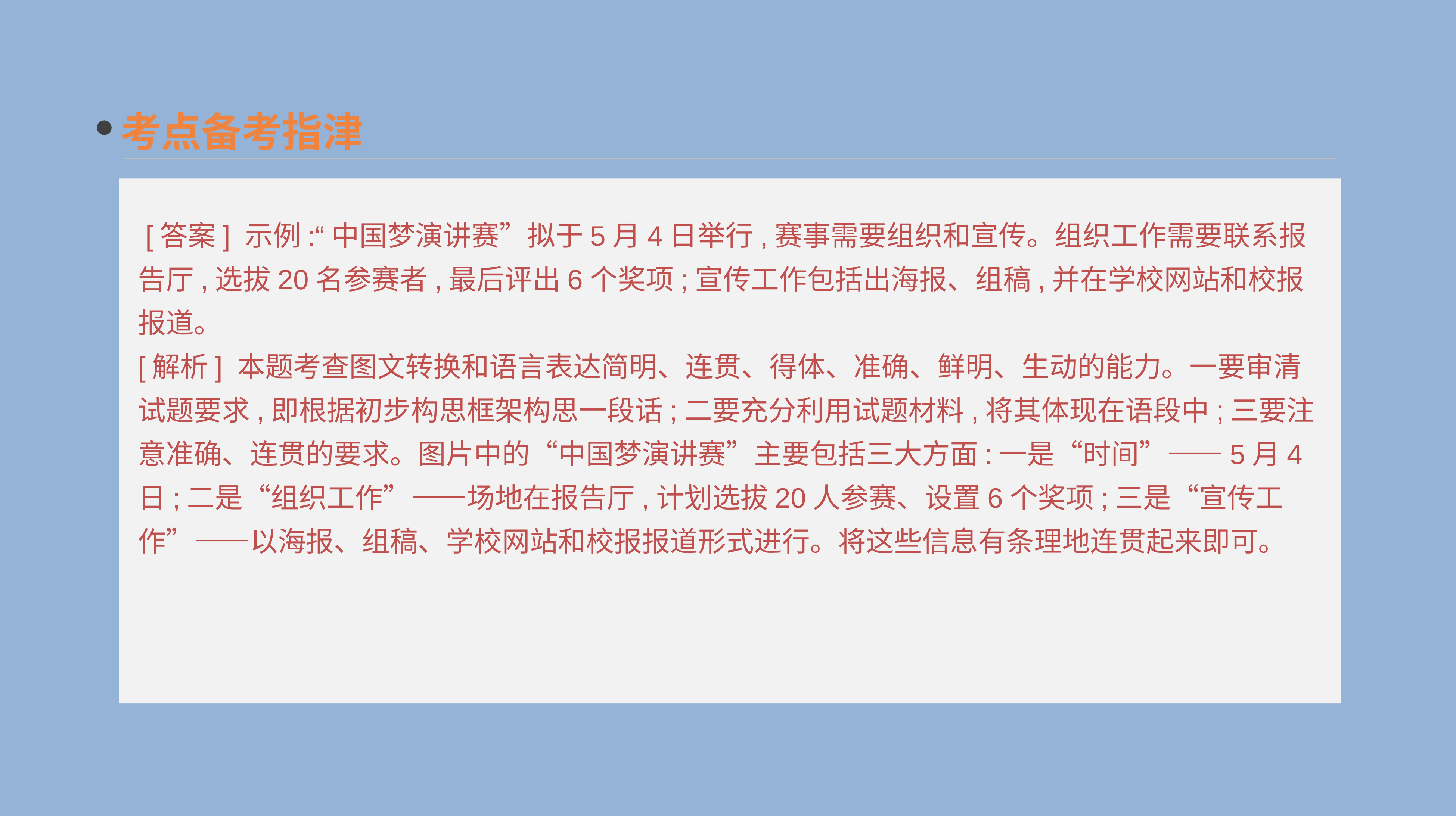

考点备考指津

 [答案] 示例:“中国梦演讲赛”拟于5月4日举行,赛事需要组织和宣传。组织工作需要联系报告厅,选拔20名参赛者,最后评出6个奖项;宣传工作包括出海报、组稿,并在学校网站和校报报道。
[解析] 本题考查图文转换和语言表达简明、连贯、得体、准确、鲜明、生动的能力。一要审清试题要求,即根据初步构思框架构思一段话;二要充分利用试题材料,将其体现在语段中;三要注意准确、连贯的要求。图片中的“中国梦演讲赛”主要包括三大方面:一是“时间”——5月4日;二是“组织工作”——场地在报告厅,计划选拔20人参赛、设置6个奖项;三是“宣传工作”——以海报、组稿、学校网站和校报报道形式进行。将这些信息有条理地连贯起来即可。